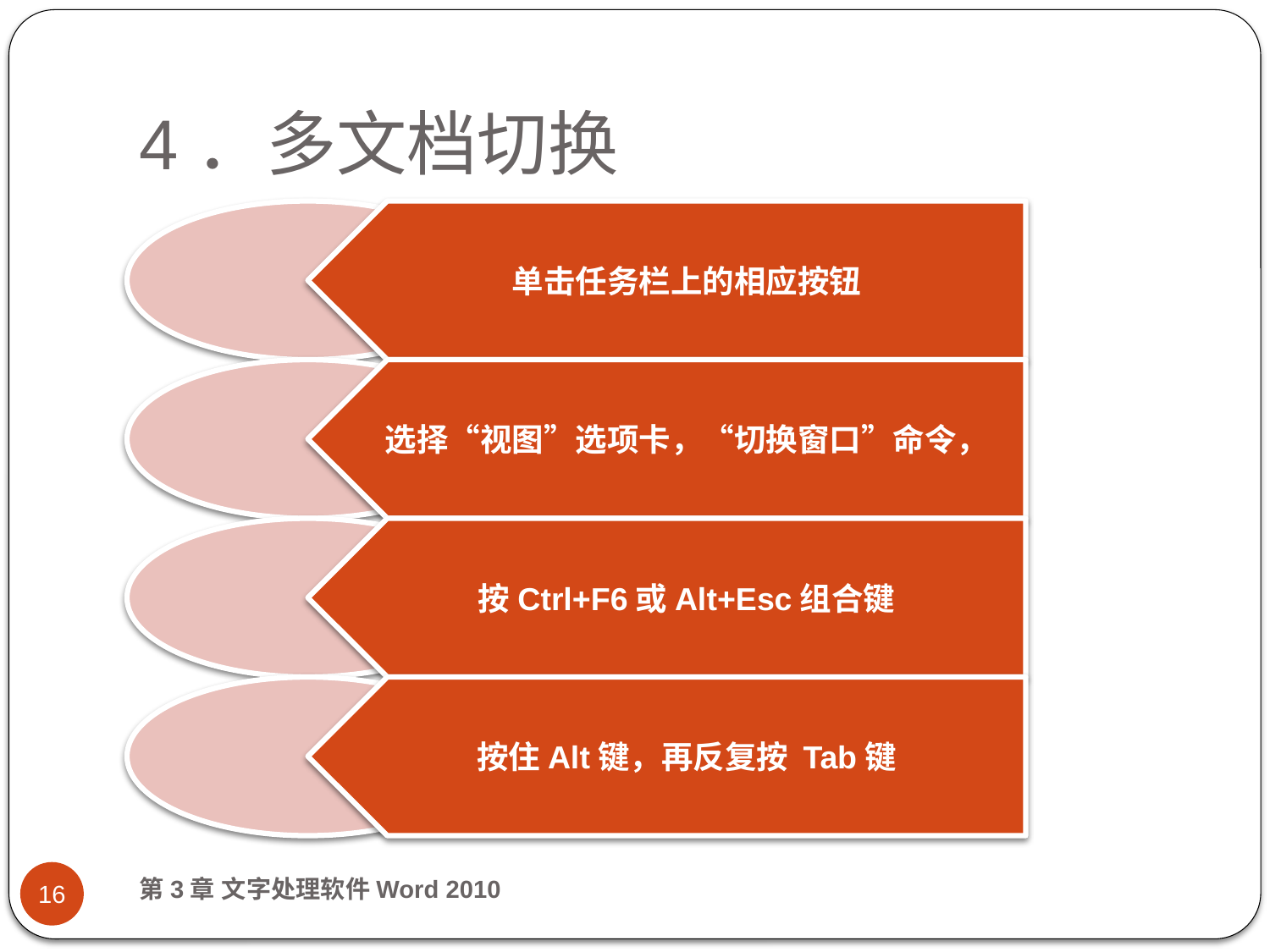

# 4．多文档切换
单击任务栏上的相应按钮
选择“视图”选项卡，“切换窗口”命令，
按Ctrl+F6或Alt+Esc组合键
按住Alt键，再反复按 Tab键
第3章 文字处理软件Word 2010
16